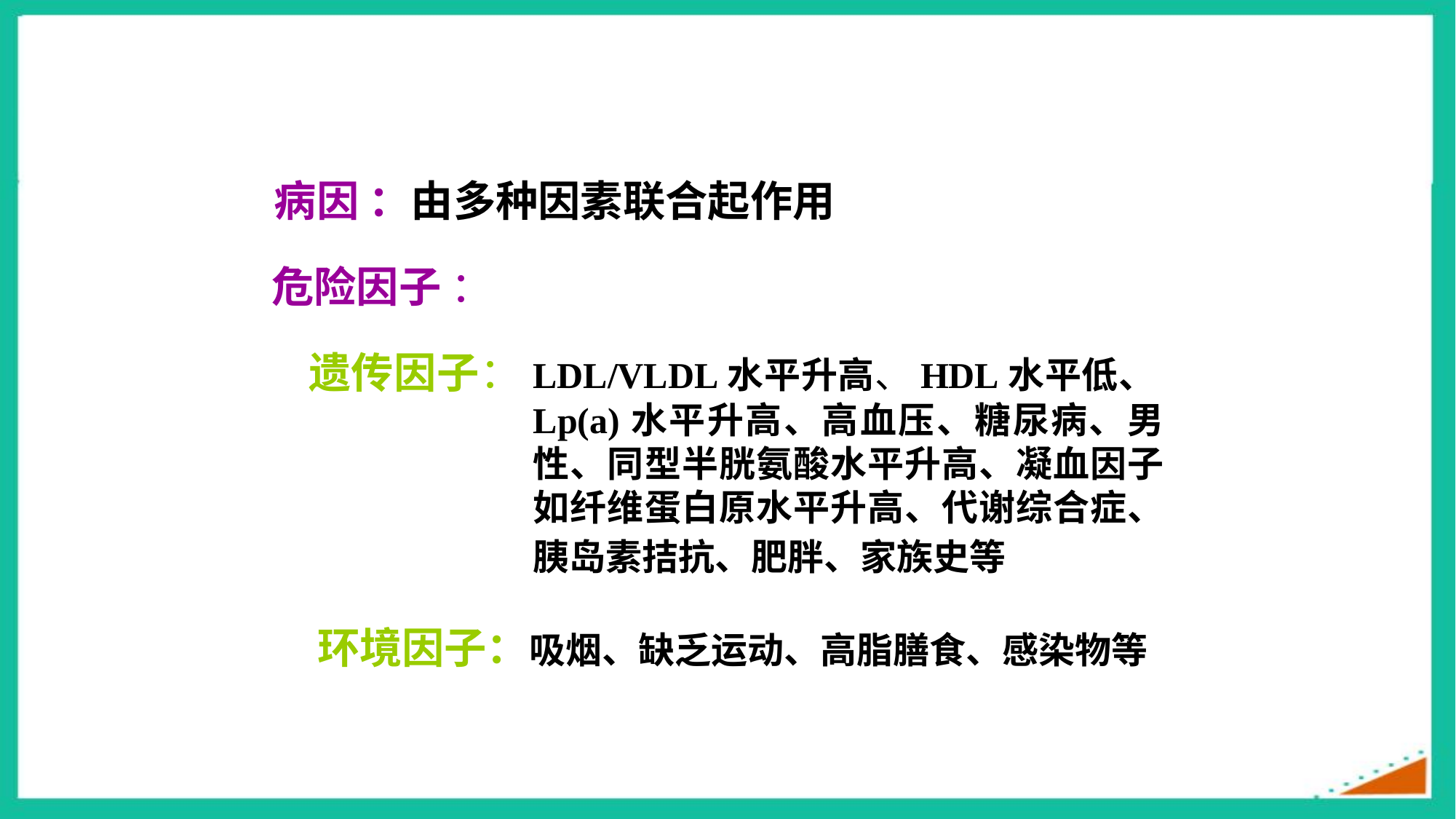

病因 ：由多种因素联合起作用
危险因子 ：
遗传因子：LDL/VLDL水平升高、HDL水平低、Lp(a)水平升高、高血压、糖尿病、男性、同型半胱氨酸水平升高、凝血因子如纤维蛋白原水平升高、代谢综合症、胰岛素拮抗、肥胖、家族史等
环境因子：吸烟、缺乏运动、高脂膳食、感染物等